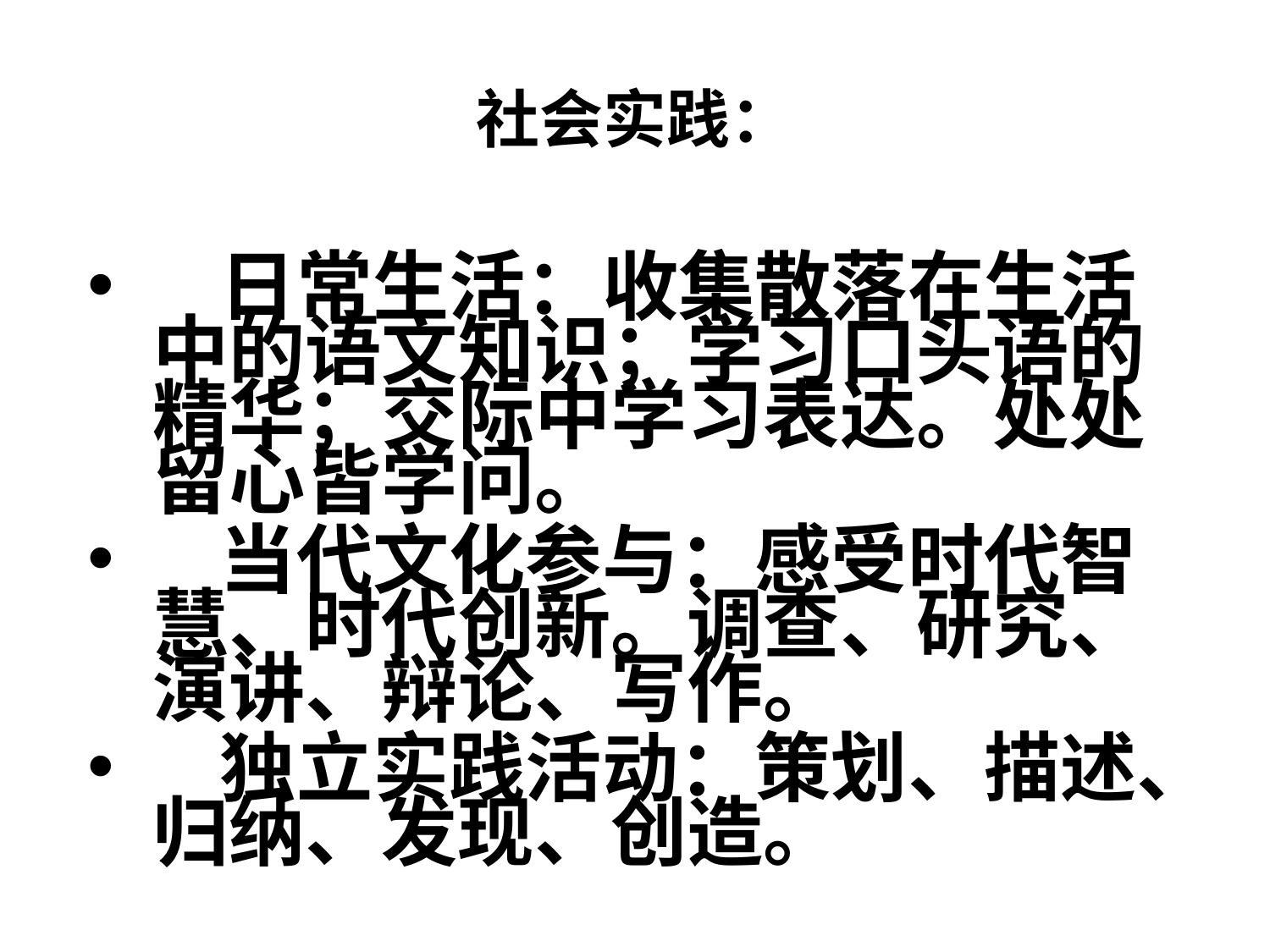

# 社会实践：

   日常生活：收集散落在生活中的语文知识；学习口头语的精华；交际中学习表达。处处留心皆学问。
   当代文化参与：感受时代智慧、时代创新。调查、研究、演讲、辩论、写作。
   独立实践活动：策划、描述、归纳、发现、创造。